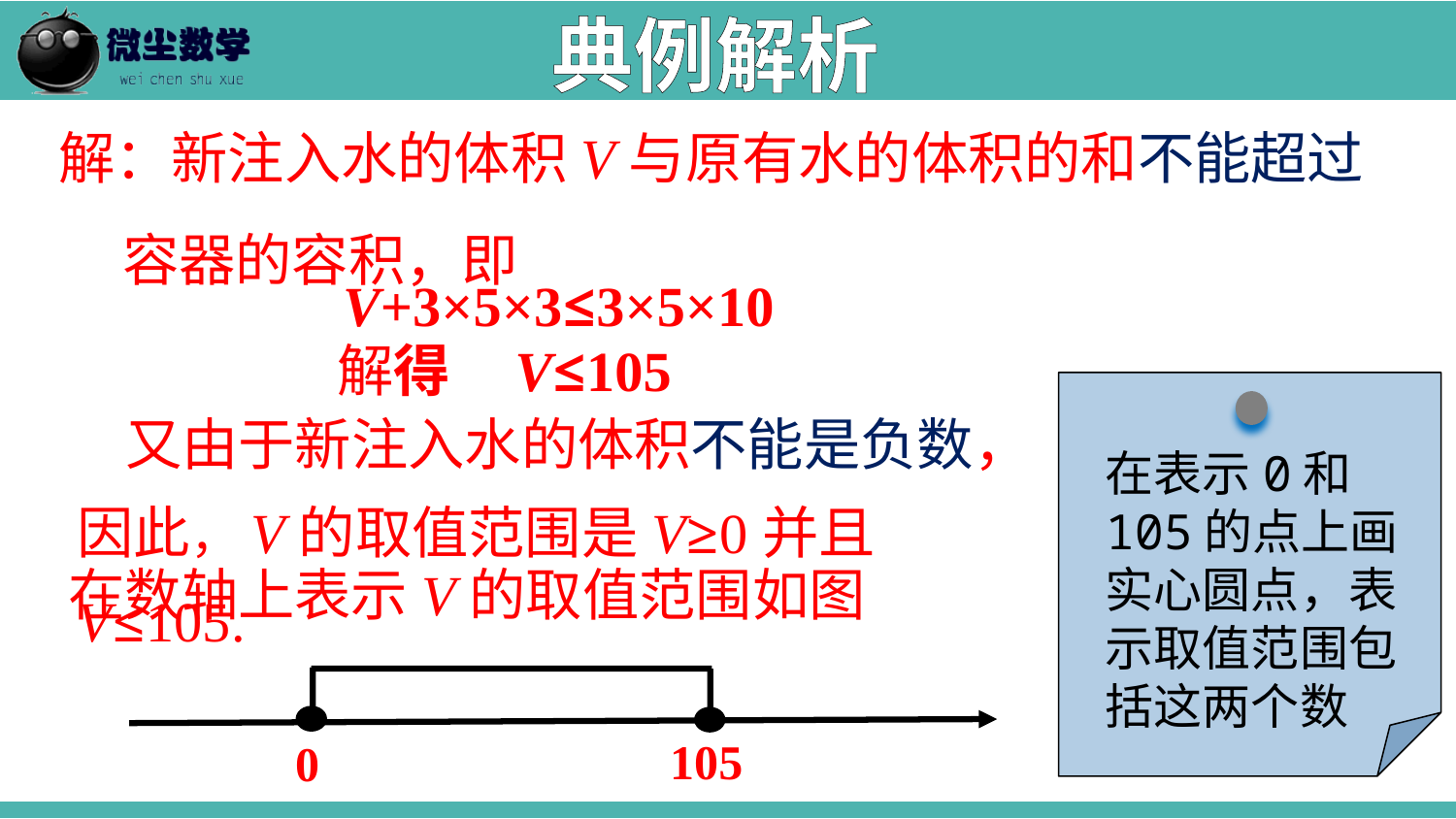

典例解析
解：新注入水的体积V与原有水的体积的和不能超过
    容器的容积，即
V+3×5×3≤3×5×10
解得    V≤105

在表示0和105的点上画实心圆点，表示取值范围包括这两个数
   又由于新注入水的体积不能是负数，因此，V的取值范围是V≥0并且V≤105.
在数轴上表示V的取值范围如图

105
0